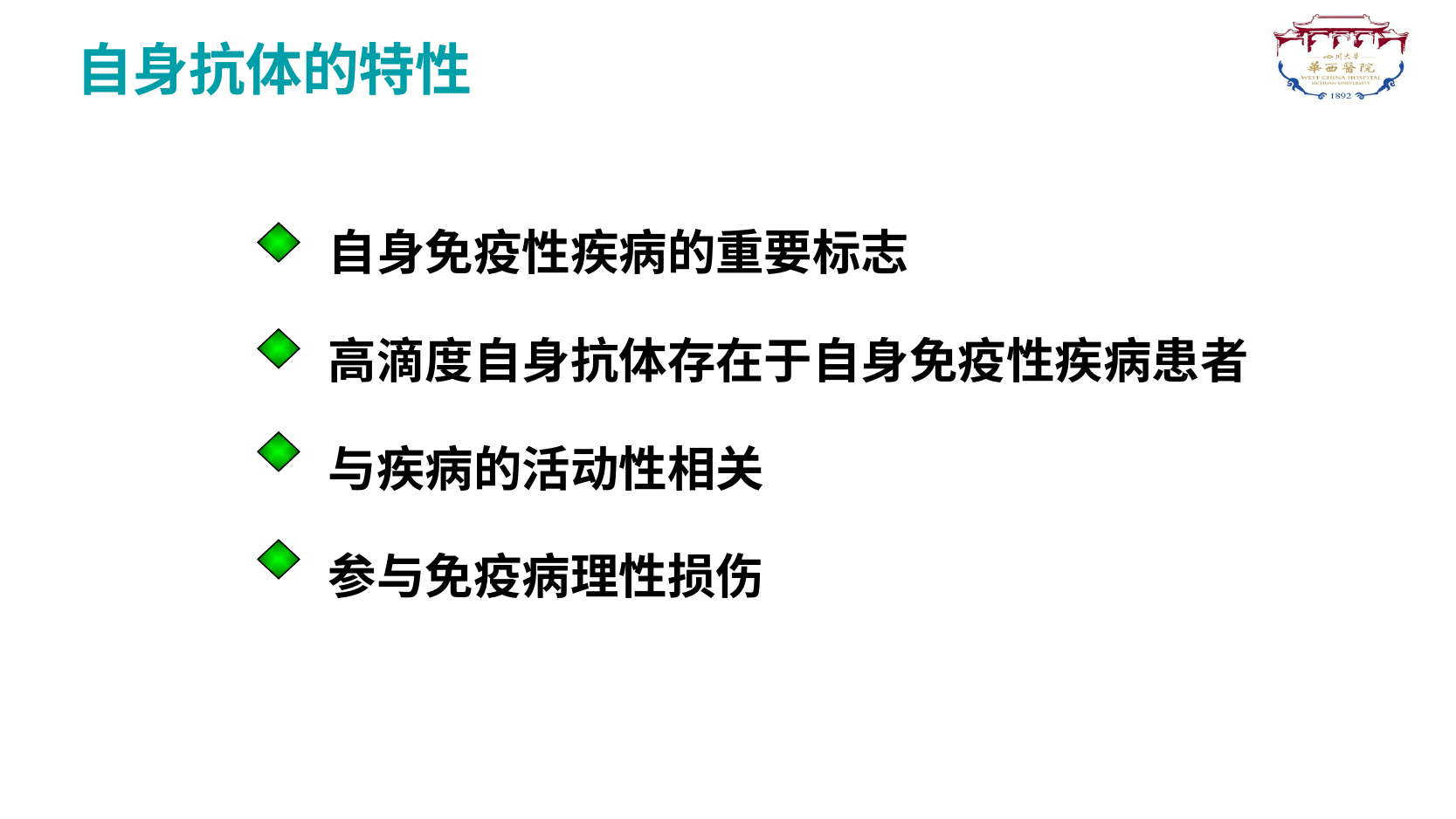

# 自身抗体的特性
自身免疫性疾病的重要标志
高滴度自身抗体存在于自身免疫性疾病患者
与疾病的活动性相关
参与免疫病理性损伤